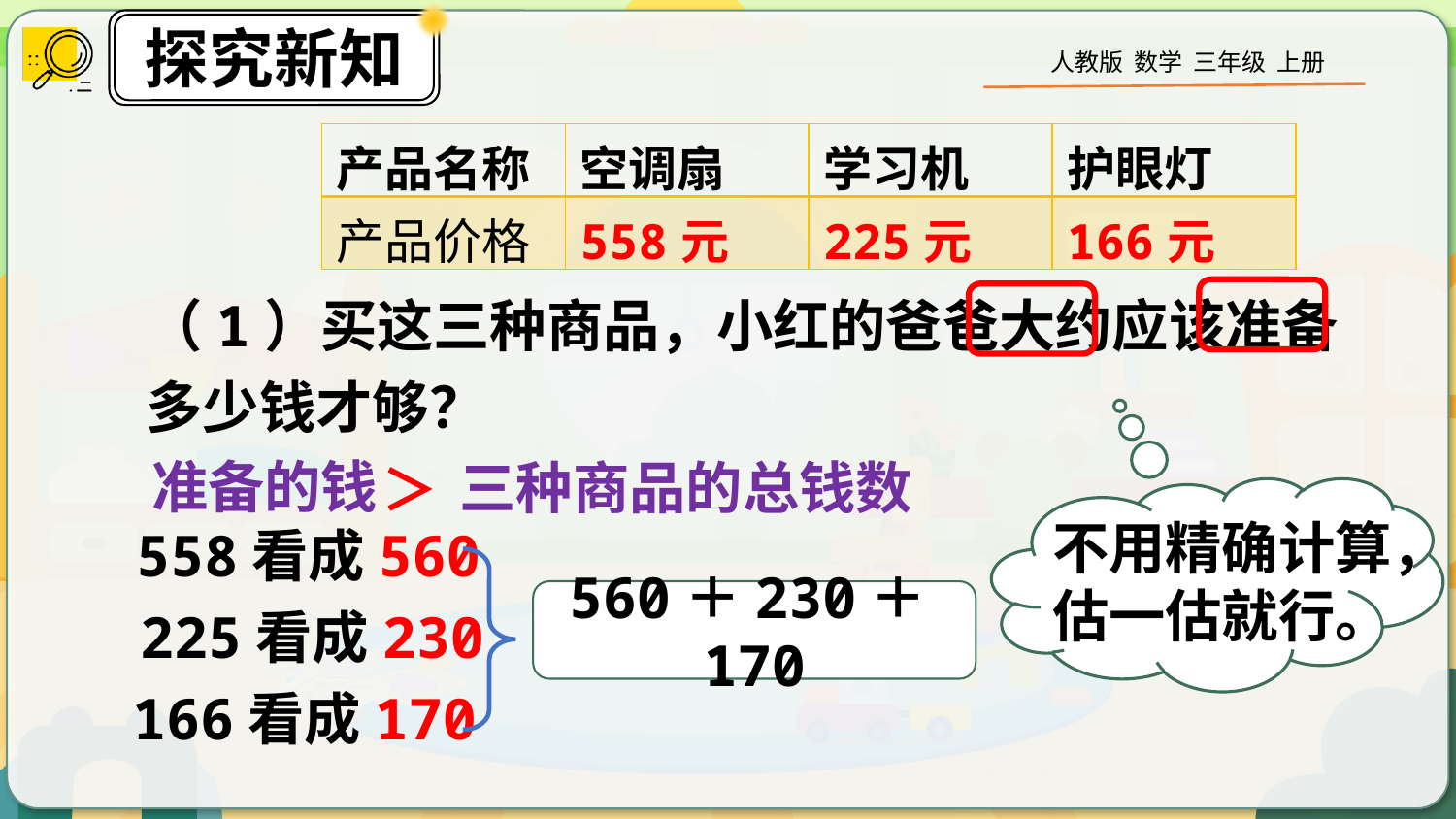

| 产品名称 | 空调扇 | 学习机 | 护眼灯 |
| --- | --- | --- | --- |
| 产品价格 | 558元 | 225元 | 166元 |
（1）买这三种商品，小红的爸爸大约应该准备多少钱才够？

准备的钱
三种商品的总钱数
＞

不用精确计算，估一估就行。
558看成560

560＋230＋170
225看成230
166看成170